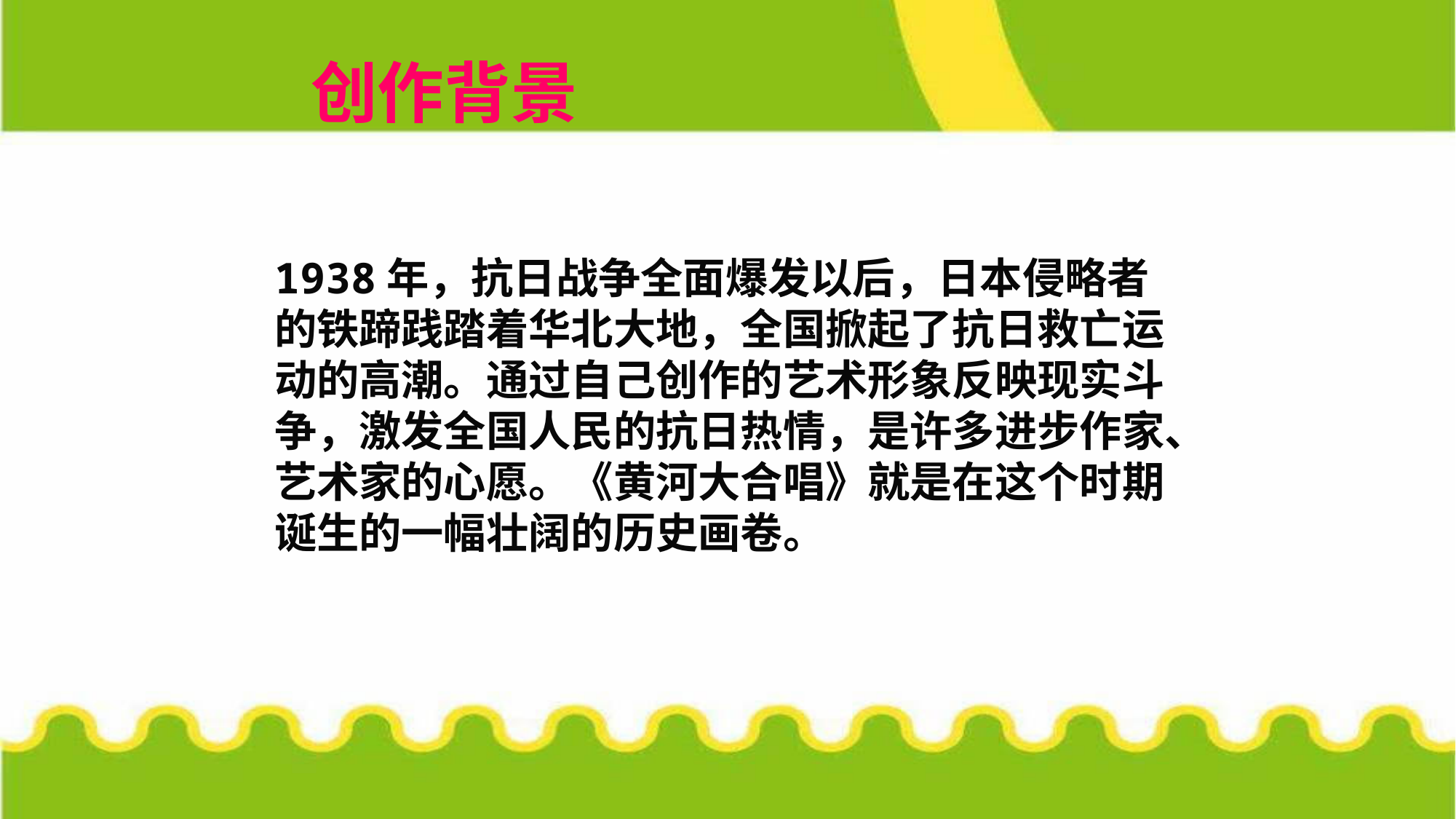

创作背景
1938年，抗日战争全面爆发以后，日本侵略者的铁蹄践踏着华北大地，全国掀起了抗日救亡运动的高潮。通过自己创作的艺术形象反映现实斗争，激发全国人民的抗日热情，是许多进步作家、艺术家的心愿。《黄河大合唱》就是在这个时期诞生的一幅壮阔的历史画卷。